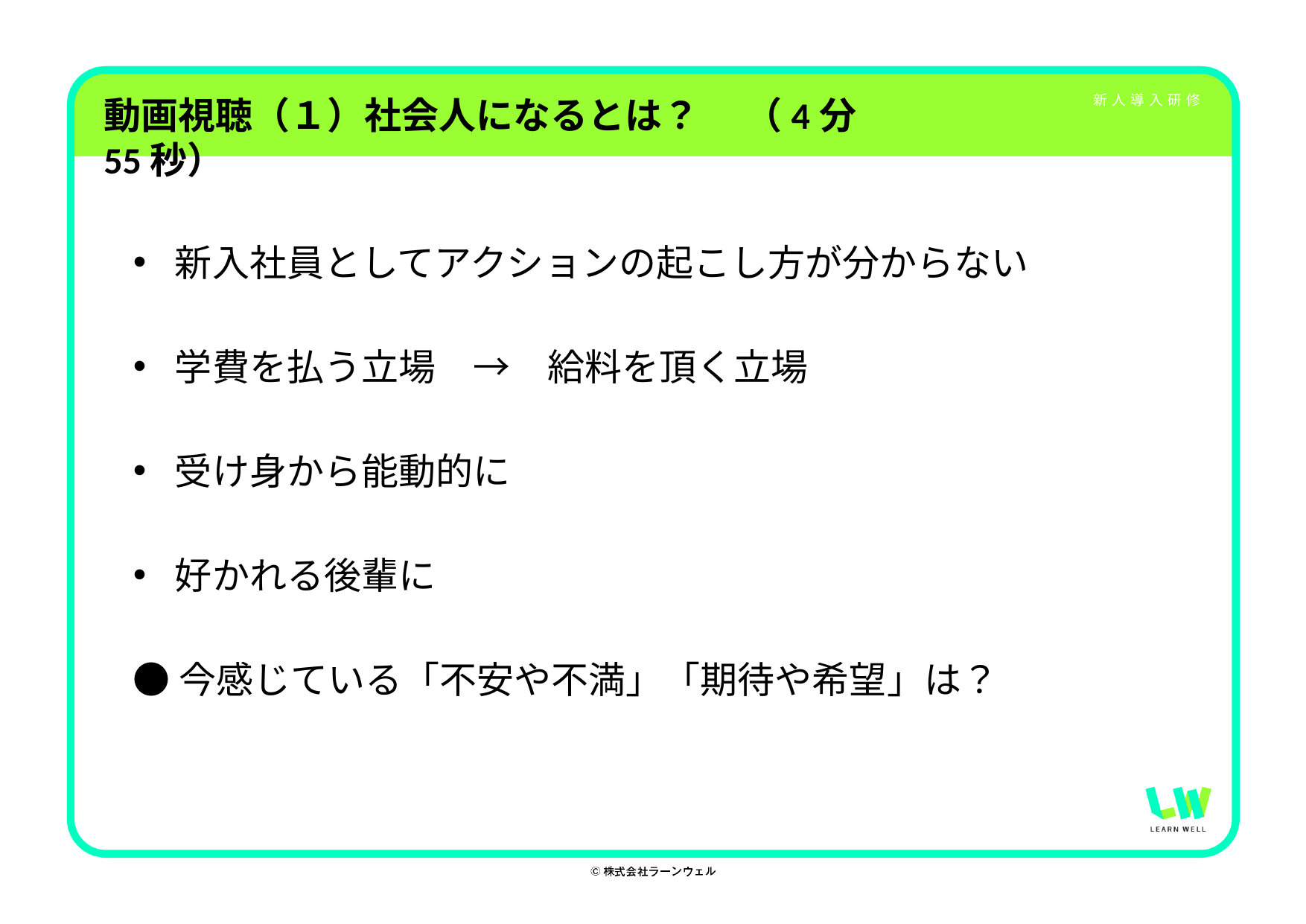

# 動画視聴（１）社会人になるとは？　 （4分55秒）

新入社員としてアクションの起こし方が分からない

学費を払う立場　→　給料を頂く立場

受け身から能動的に

好かれる後輩に

●今感じている「不安や不満」「期待や希望」は？